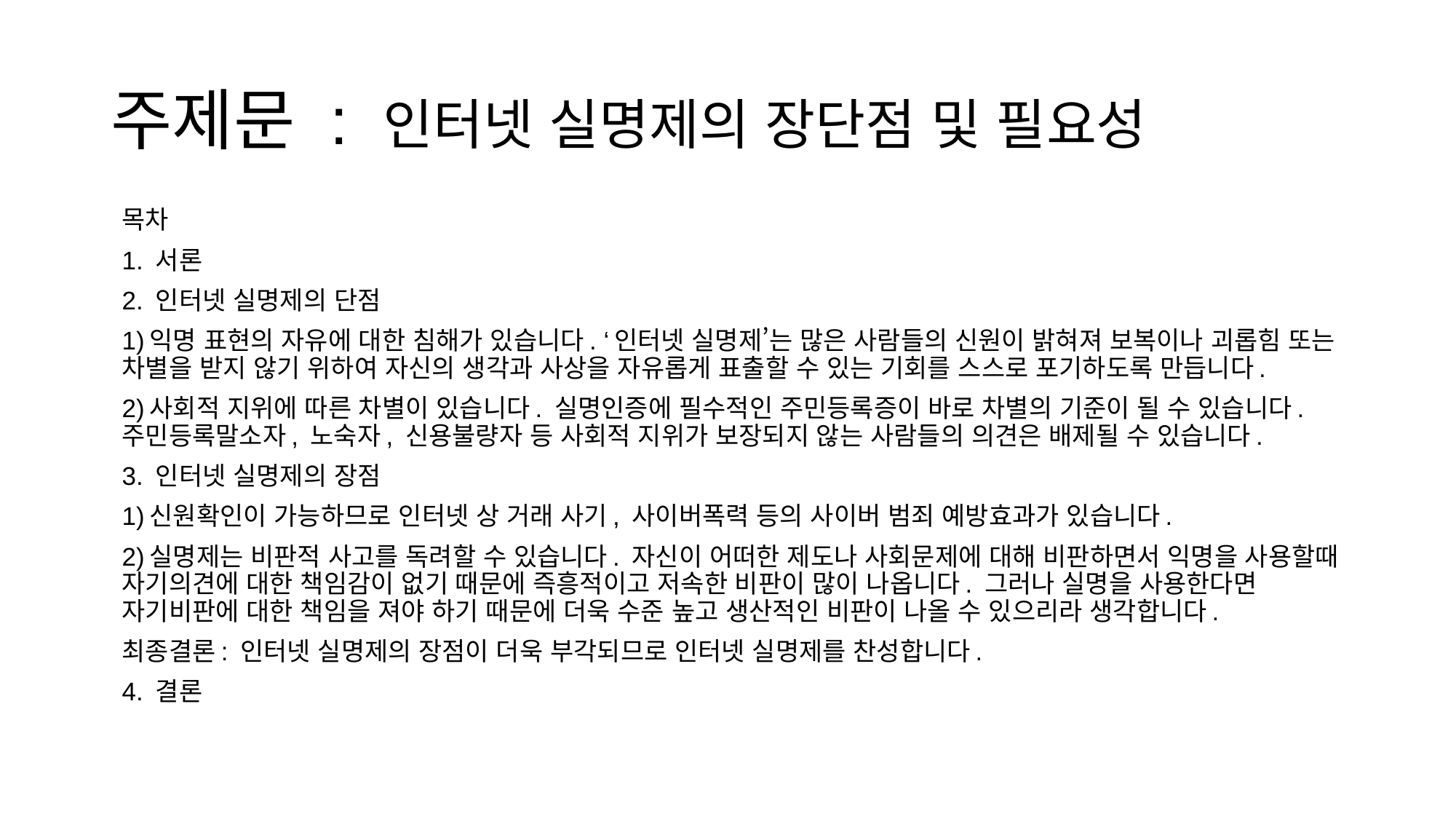

# 주제문 : 인터넷 실명제의 장단점 및 필요성
목차
1. 서론
2. 인터넷 실명제의 단점
1)익명 표현의 자유에 대한 침해가 있습니다. ‘인터넷 실명제’는 많은 사람들의 신원이 밝혀져 보복이나 괴롭힘 또는 차별을 받지 않기 위하여 자신의 생각과 사상을 자유롭게 표출할 수 있는 기회를 스스로 포기하도록 만듭니다.
2)사회적 지위에 따른 차별이 있습니다. 실명인증에 필수적인 주민등록증이 바로 차별의 기준이 될 수 있습니다. 주민등록말소자, 노숙자, 신용불량자 등 사회적 지위가 보장되지 않는 사람들의 의견은 배제될 수 있습니다.
3. 인터넷 실명제의 장점
1)신원확인이 가능하므로 인터넷 상 거래 사기, 사이버폭력 등의 사이버 범죄 예방효과가 있습니다.
2)실명제는 비판적 사고를 독려할 수 있습니다. 자신이 어떠한 제도나 사회문제에 대해 비판하면서 익명을 사용할때 자기의견에 대한 책임감이 없기 때문에 즉흥적이고 저속한 비판이 많이 나옵니다. 그러나 실명을 사용한다면 자기비판에 대한 책임을 져야 하기 때문에 더욱 수준 높고 생산적인 비판이 나올 수 있으리라 생각합니다.
최종결론: 인터넷 실명제의 장점이 더욱 부각되므로 인터넷 실명제를 찬성합니다.
4. 결론